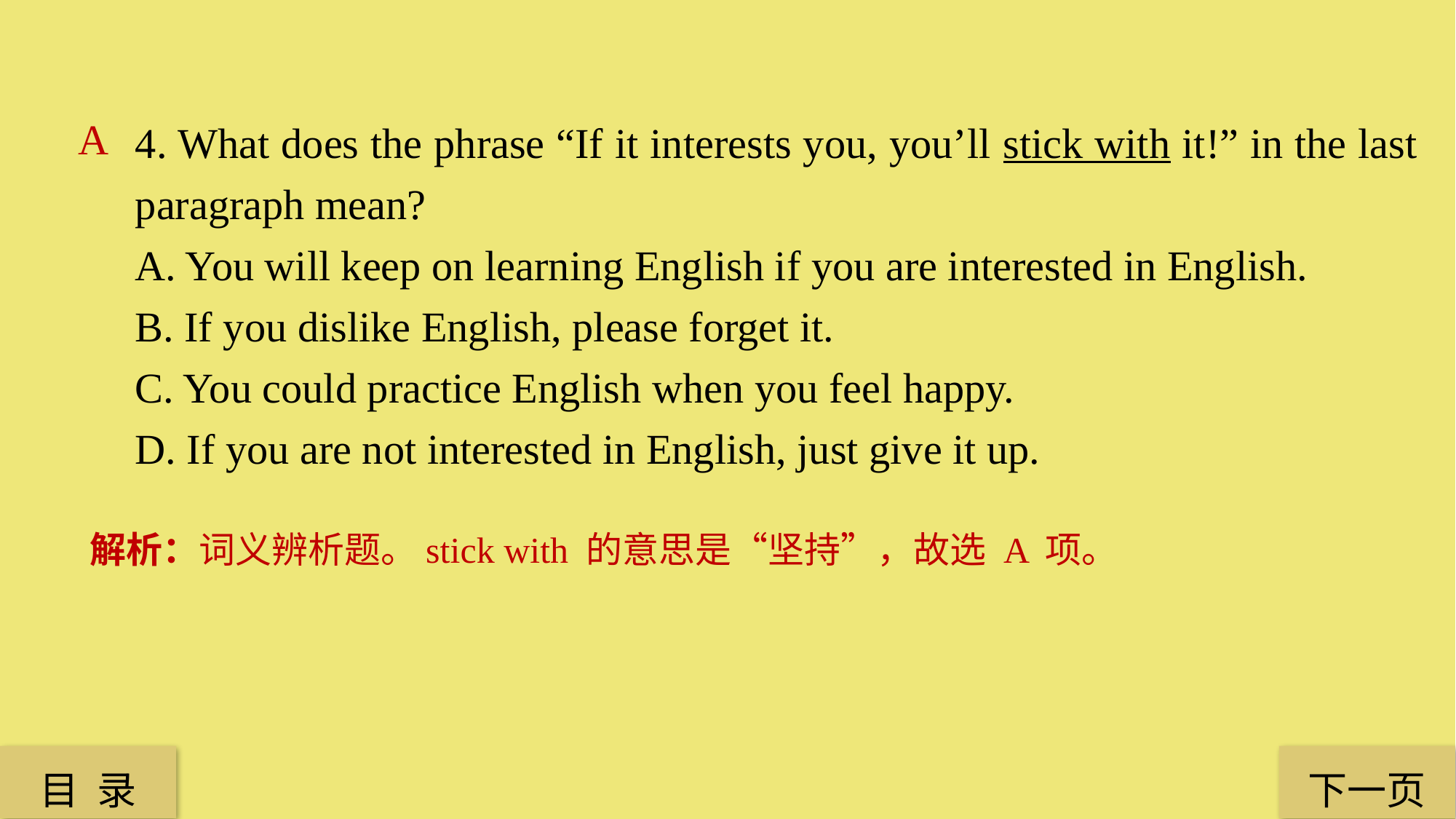

4. What does the phrase “If it interests you, you’ll stick with it!” in the last paragraph mean?
A. You will keep on learning English if you are interested in English.
B. If you dislike English, please forget it.
C. You could practice English when you feel happy.
D. If you are not interested in English, just give it up.
A
解析：词义辨析题。stick with 的意思是“坚持”，故选 A 项。